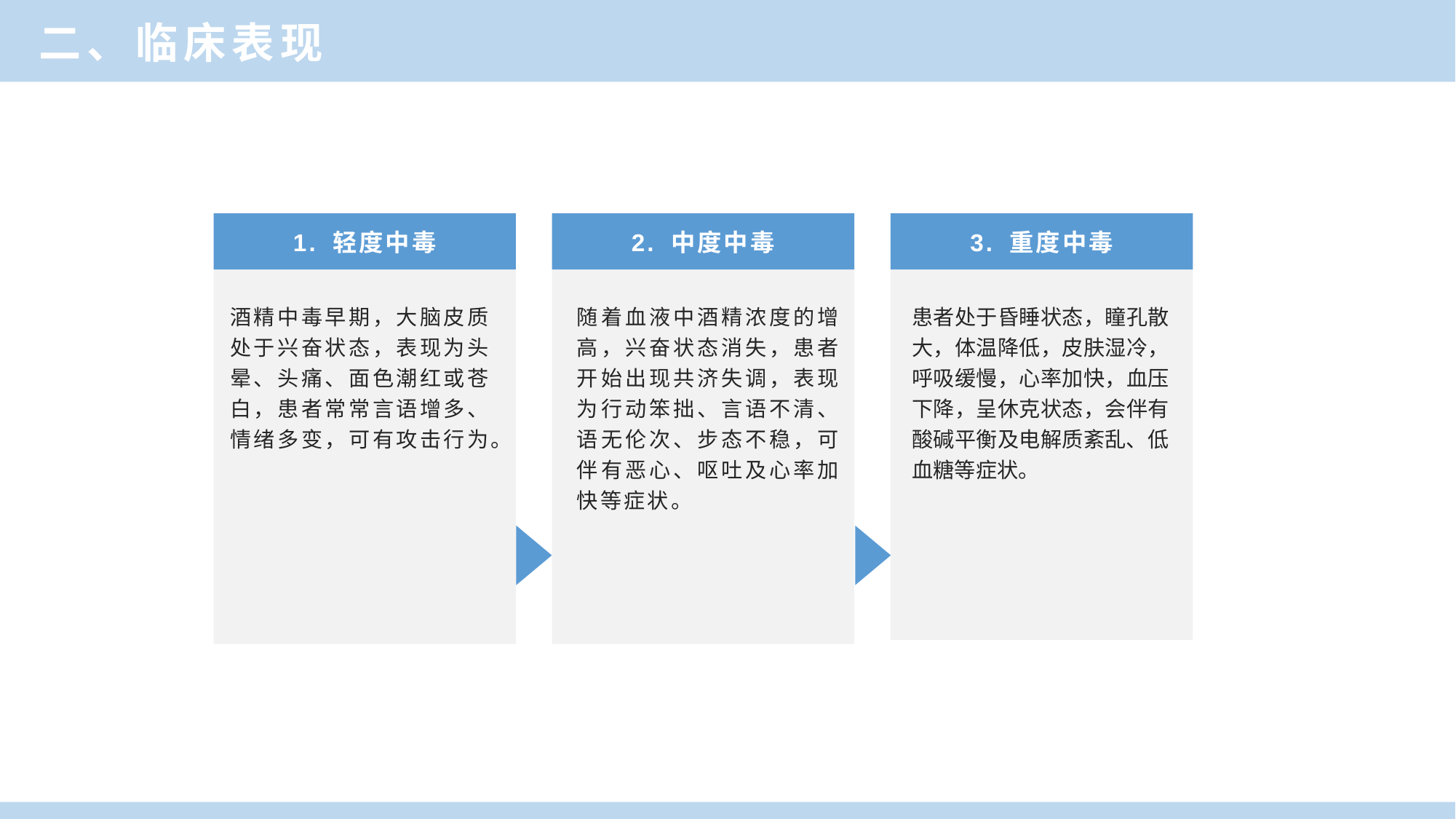

二、临床表现
1. 轻度中毒
2. 中度中毒
3. 重度中毒

酒精中毒早期，大脑皮质处于兴奋状态，表现为头晕、头痛、面色潮红或苍白，患者常常言语增多、情绪多变，可有攻击行为。
随着血液中酒精浓度的增高，兴奋状态消失，患者开始出现共济失调，表现为行动笨拙、言语不清、语无伦次、步态不稳，可伴有恶心、呕吐及心率加快等症状。
患者处于昏睡状态，瞳孔散大，体温降低，皮肤湿冷，呼吸缓慢，心率加快，血压下降，呈休克状态，会伴有酸碱平衡及电解质紊乱、低血糖等症状。